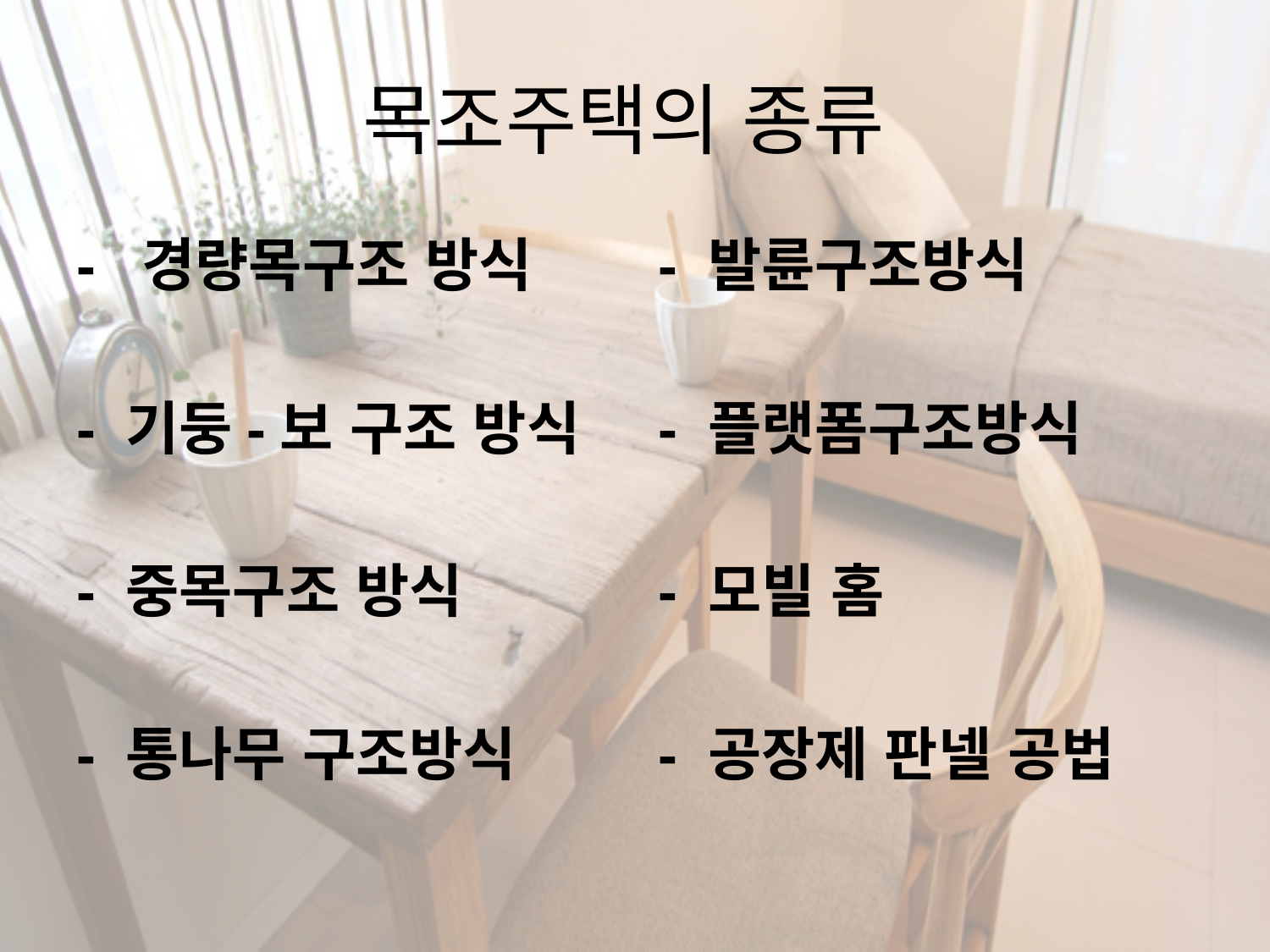

# 목조주택의 종류
-  경량목구조 방식

- 기둥-보 구조 방식

- 중목구조 방식

- 통나무 구조방식
- 발륜구조방식

- 플랫폼구조방식

- 모빌 홈

- 공장제 판넬 공법